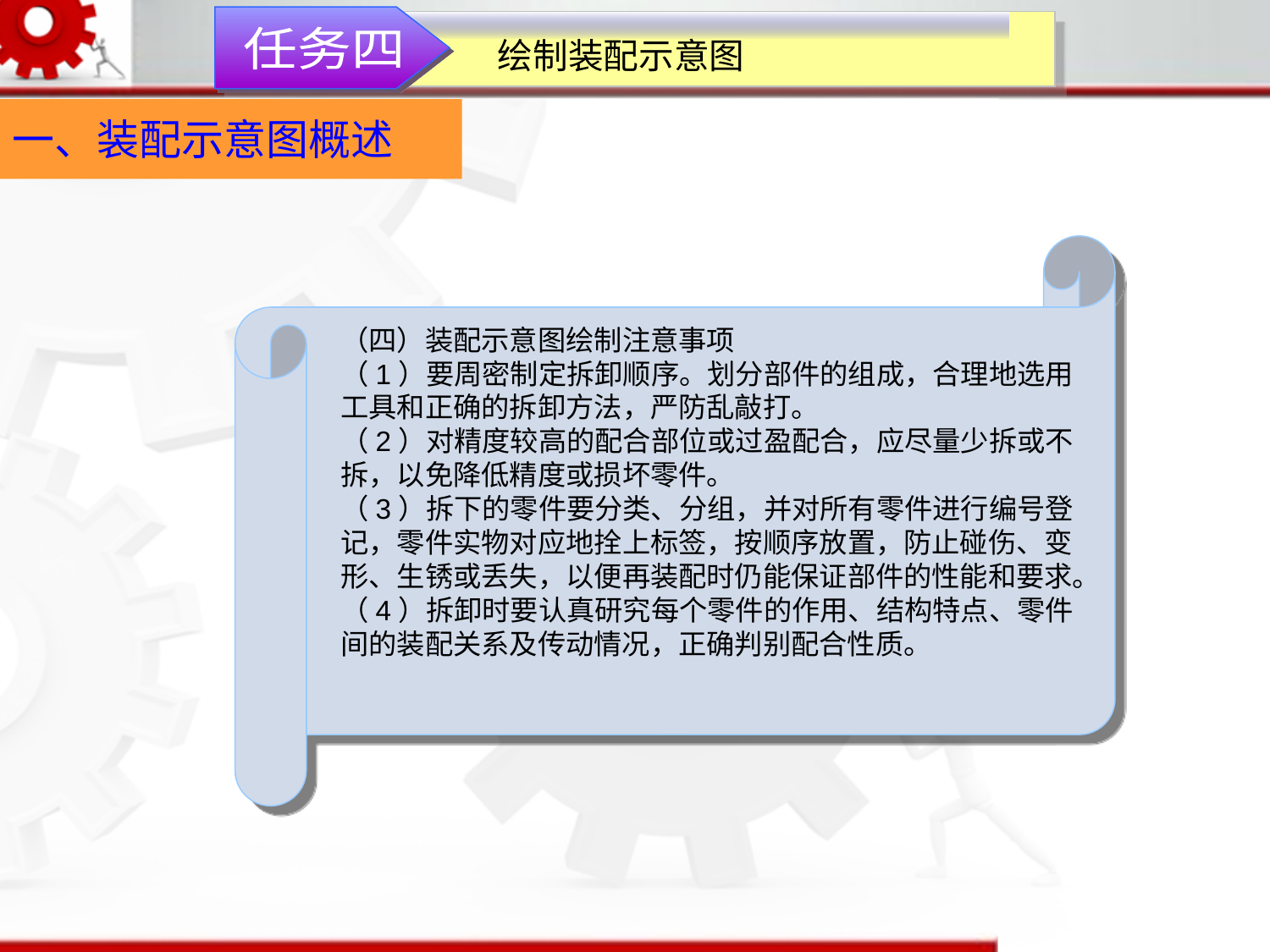

任务四
绘制装配示意图
一、装配示意图概述

（四）装配示意图绘制注意事项
（1）要周密制定拆卸顺序。划分部件的组成，合理地选用工具和正确的拆卸方法，严防乱敲打。
（2）对精度较高的配合部位或过盈配合，应尽量少拆或不拆，以免降低精度或损坏零件。
（3）拆下的零件要分类、分组，并对所有零件进行编号登记，零件实物对应地拴上标签，按顺序放置，防止碰伤、变形、生锈或丢失，以便再装配时仍能保证部件的性能和要求。
（4）拆卸时要认真研究每个零件的作用、结构特点、零件间的装配关系及传动情况，正确判别配合性质。